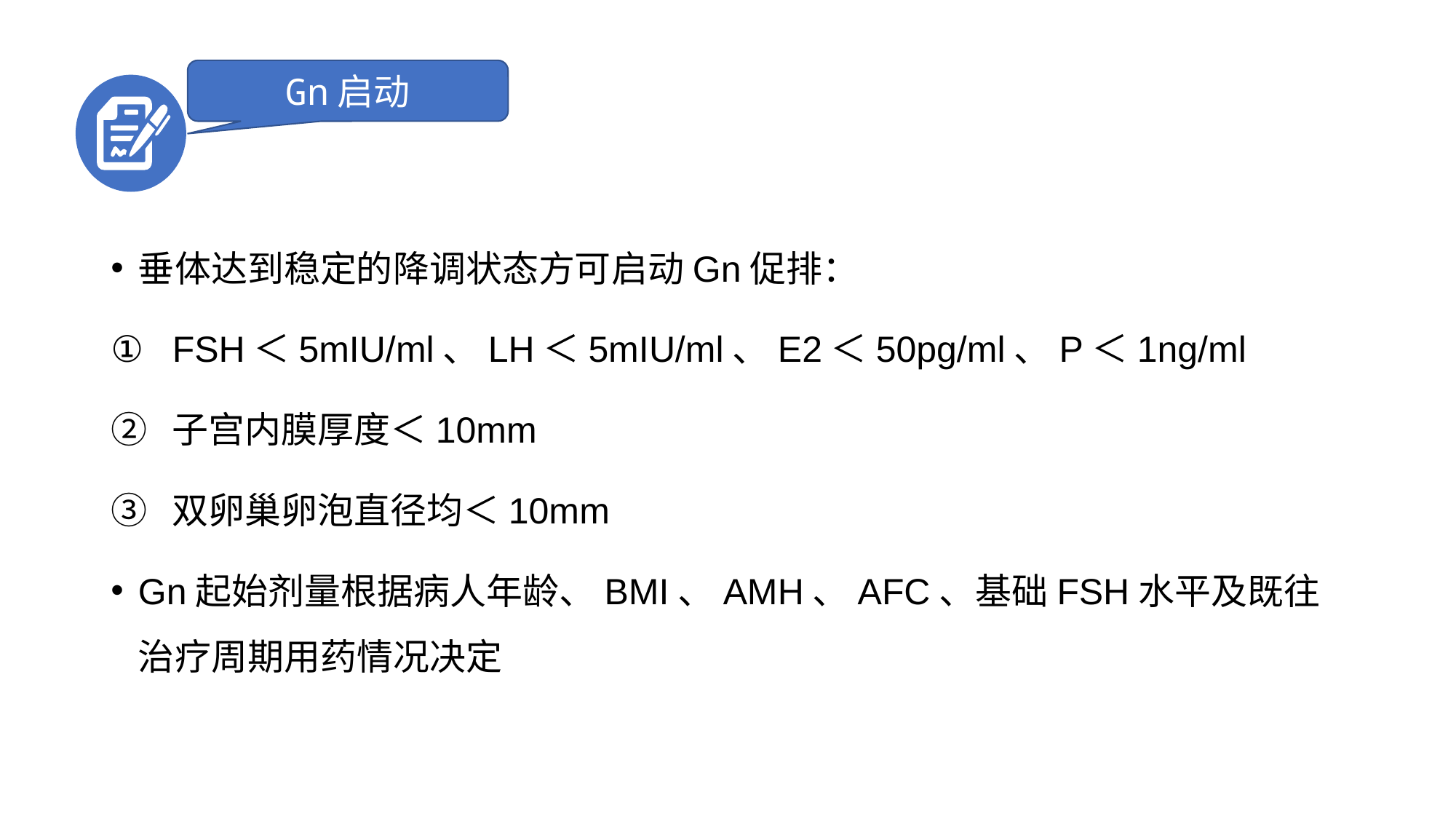

Gn启动

垂体达到稳定的降调状态方可启动Gn促排：
FSH＜5mIU/ml、LH＜5mIU/ml、E2＜50pg/ml、P＜1ng/ml
子宫内膜厚度＜10mm
双卵巢卵泡直径均＜10mm
Gn起始剂量根据病人年龄、BMI、AMH、AFC、基础FSH水平及既往治疗周期用药情况决定